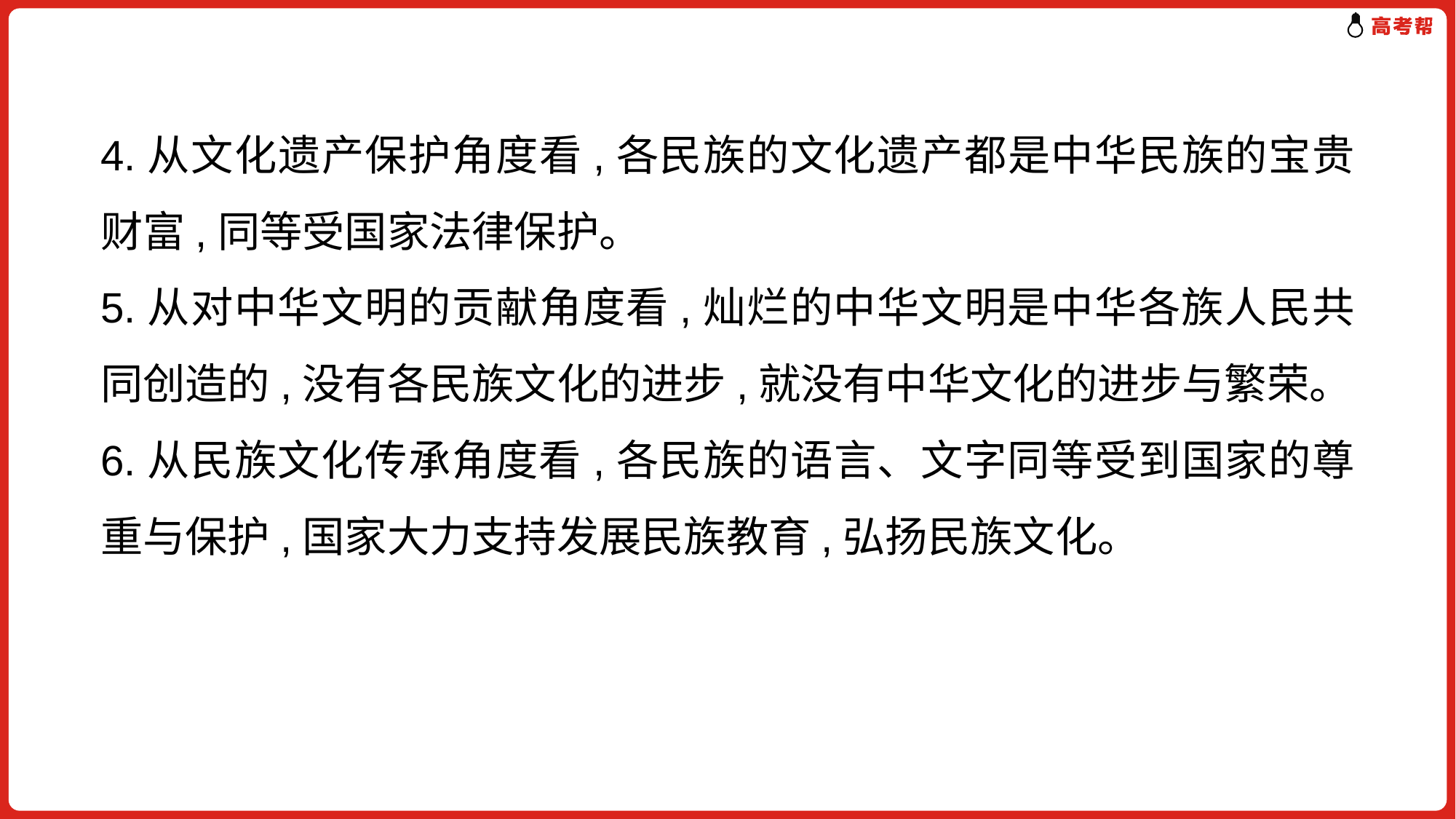

4.从文化遗产保护角度看,各民族的文化遗产都是中华民族的宝贵财富,同等受国家法律保护。
5.从对中华文明的贡献角度看,灿烂的中华文明是中华各族人民共同创造的,没有各民族文化的进步,就没有中华文化的进步与繁荣。
6.从民族文化传承角度看,各民族的语言、文字同等受到国家的尊重与保护,国家大力支持发展民族教育,弘扬民族文化。